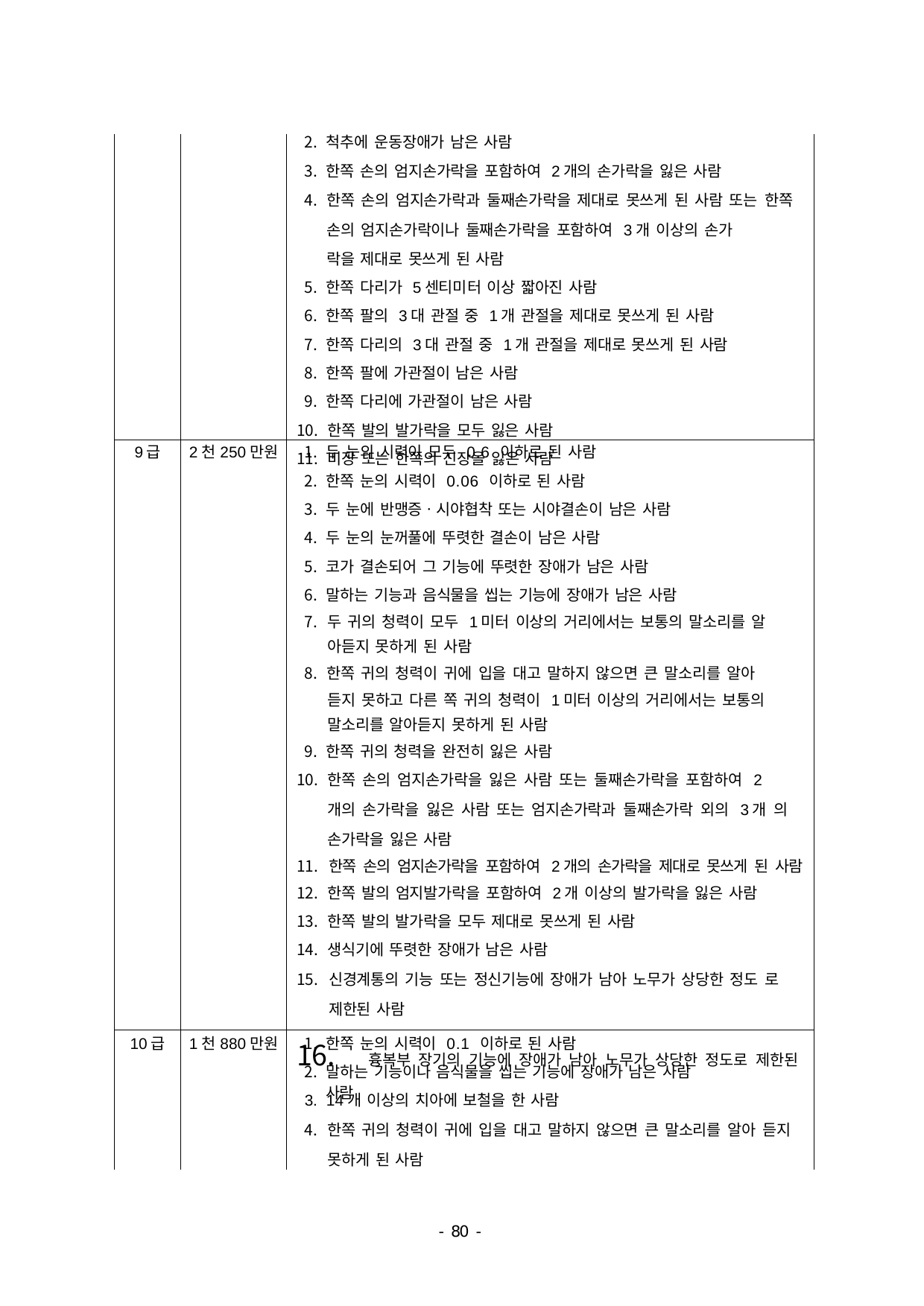

|  |  | 척추에 운동장애가 남은 사람 한쪽 손의 엄지손가락을 포함하여 2개의 손가락을 잃은 사람 한쪽 손의 엄지손가락과 둘째손가락을 제대로 못쓰게 된 사람 또는 한쪽 손의 엄지손가락이나 둘째손가락을 포함하여 3개 이상의 손가 락을 제대로 못쓰게 된 사람 한쪽 다리가 5센티미터 이상 짧아진 사람 한쪽 팔의 3대 관절 중 1개 관절을 제대로 못쓰게 된 사람 한쪽 다리의 3대 관절 중 1개 관절을 제대로 못쓰게 된 사람 한쪽 팔에 가관절이 남은 사람 한쪽 다리에 가관절이 남은 사람 한쪽 발의 발가락을 모두 잃은 사람 비장 또는 한쪽의 신장을 잃은 사람 |
| --- | --- | --- |
| 9급 | 2천250만원 | 두 눈의 시력이 모두 0.6 이하로 된 사람 한쪽 눈의 시력이 0.06 이하로 된 사람 두 눈에 반맹증ㆍ시야협착 또는 시야결손이 남은 사람 두 눈의 눈꺼풀에 뚜렷한 결손이 남은 사람 코가 결손되어 그 기능에 뚜렷한 장애가 남은 사람 말하는 기능과 음식물을 씹는 기능에 장애가 남은 사람 두 귀의 청력이 모두 1미터 이상의 거리에서는 보통의 말소리를 알 아듣지 못하게 된 사람 한쪽 귀의 청력이 귀에 입을 대고 말하지 않으면 큰 말소리를 알아 듣지 못하고 다른 쪽 귀의 청력이 1미터 이상의 거리에서는 보통의 말소리를 알아듣지 못하게 된 사람 한쪽 귀의 청력을 완전히 잃은 사람 한쪽 손의 엄지손가락을 잃은 사람 또는 둘째손가락을 포함하여 2 개의 손가락을 잃은 사람 또는 엄지손가락과 둘째손가락 외의 3개 의 손가락을 잃은 사람 한쪽 손의 엄지손가락을 포함하여 2개의 손가락을 제대로 못쓰게 된 사람 한쪽 발의 엄지발가락을 포함하여 2개 이상의 발가락을 잃은 사람 한쪽 발의 발가락을 모두 제대로 못쓰게 된 사람 생식기에 뚜렷한 장애가 남은 사람 신경계통의 기능 또는 정신기능에 장애가 남아 노무가 상당한 정도 로 제한된 사람 흉복부 장기의 기능에 장애가 남아 노무가 상당한 정도로 제한된 사람 |
| 10급 | 1천880만원 | 한쪽 눈의 시력이 0.1 이하로 된 사람 말하는 기능이나 음식물을 씹는 기능에 장애가 남은 사람 14개 이상의 치아에 보철을 한 사람 한쪽 귀의 청력이 귀에 입을 대고 말하지 않으면 큰 말소리를 알아 듣지 못하게 된 사람 |
- 80 -